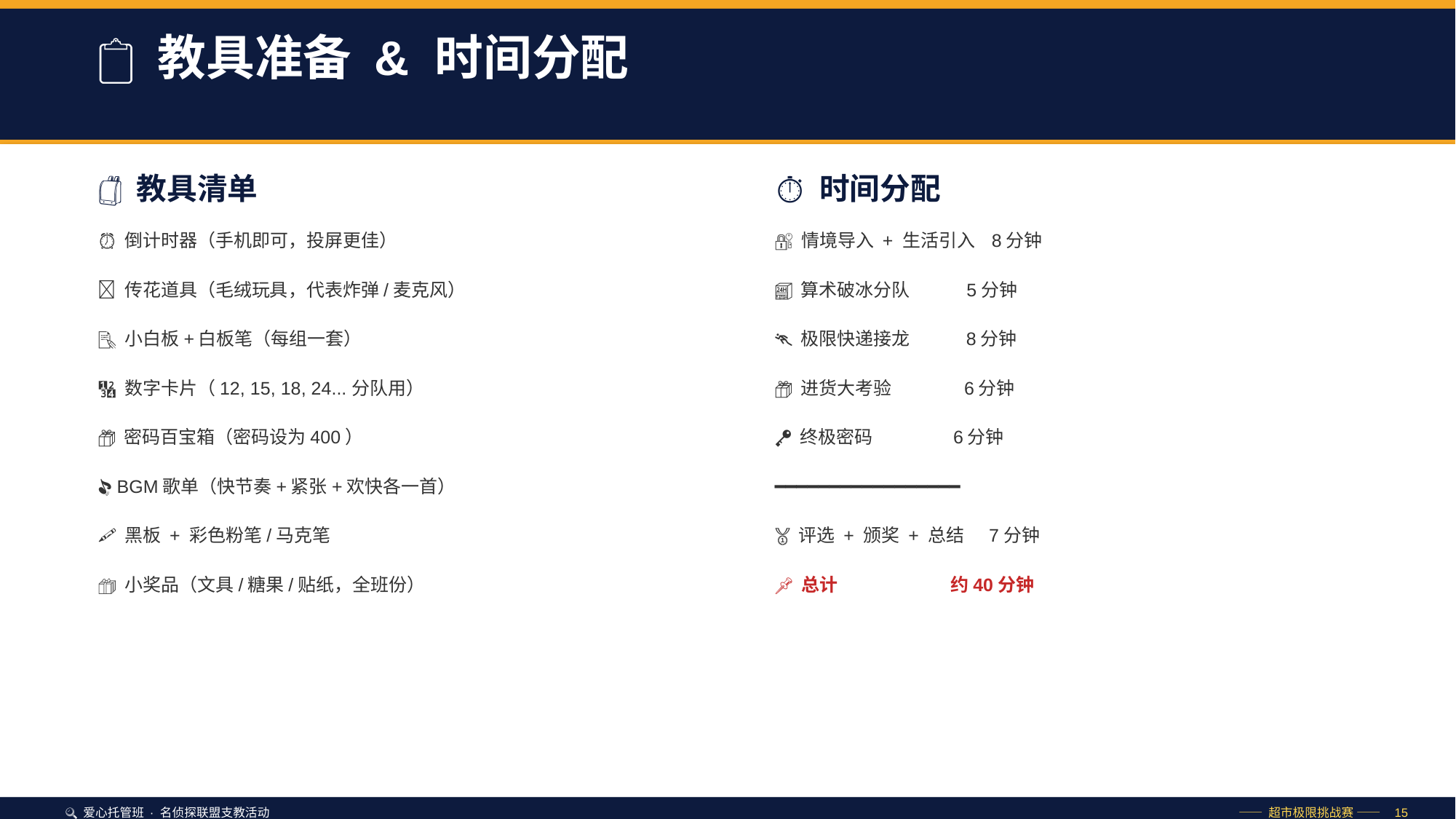

📋 教具准备 & 时间分配

🎒 教具清单
⏱ 时间分配
⏰ 倒计时器（手机即可，投屏更佳）
🔐 情境导入 + 生活引入   8分钟
🧸 传花道具（毛绒玩具，代表炸弹/麦克风）
🏪 算术破冰分队             5分钟
📝 小白板+白板笔（每组一套）
🏃 极限快递接龙             8分钟
🔢 数字卡片（12, 15, 18, 24...分队用）
📦 进货大考验                 6分钟
📦 密码百宝箱（密码设为400）
🔑 终极密码                   6分钟
🎵 BGM歌单（快节奏+紧张+欢快各一首）
━━━━━━━━━━━━━━━━━
🖍️ 黑板 + 彩色粉笔/马克笔
🥇 评选 + 颁奖 + 总结     7分钟
🎁 小奖品（文具/糖果/贴纸，全班份）
📌 总计                           约40分钟

🔍 爱心托管班 · 名侦探联盟支教活动
—— 超市极限挑战赛 ——    15